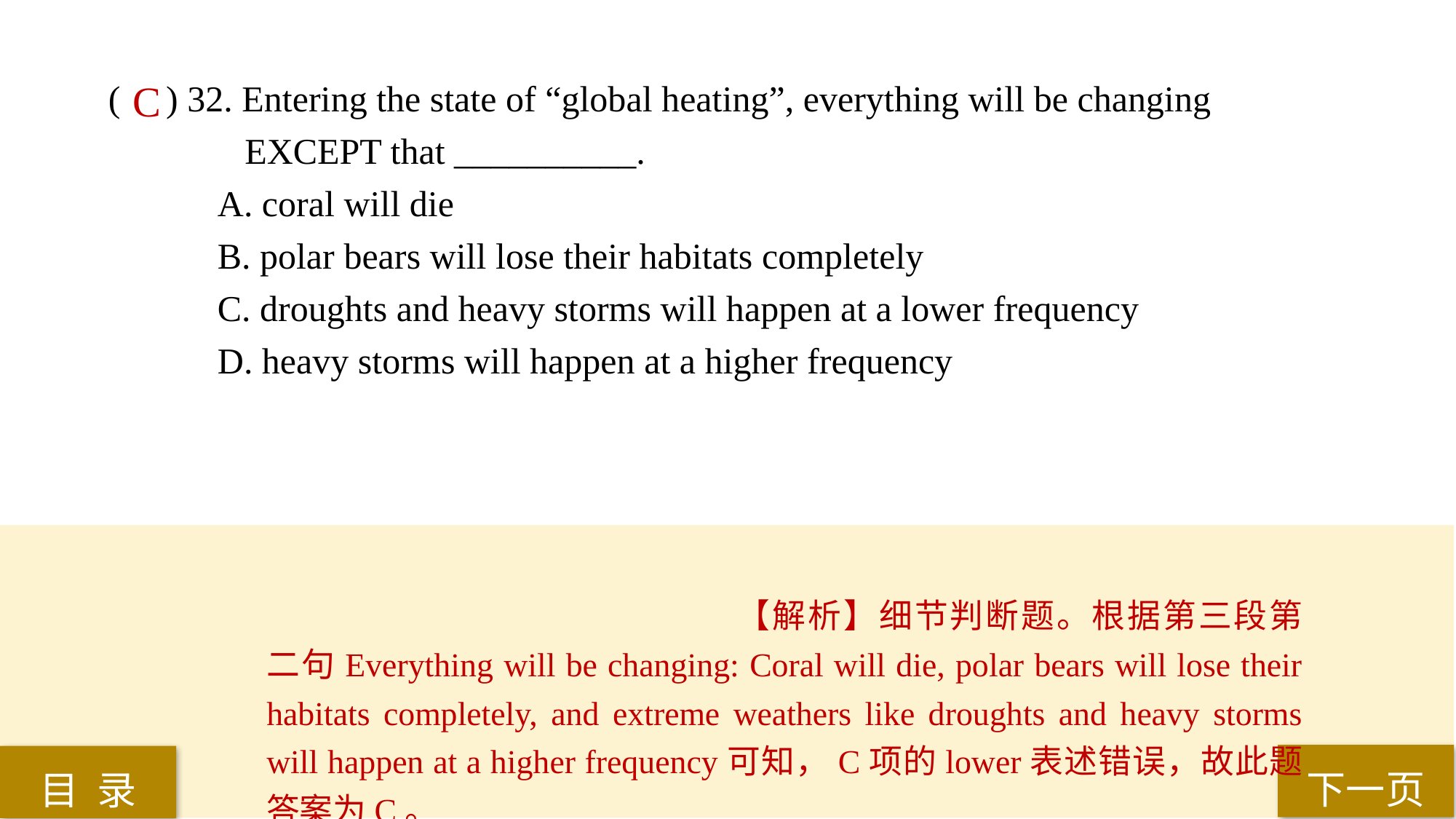

(     ) 32. Entering the state of “global heating”, everything will be changing
               EXCEPT that __________.
A. coral will die
B. polar bears will lose their habitats completely
C. droughts and heavy storms will happen at a lower frequency
D. heavy storms will happen at a higher frequency
C
【解析】细节判断题。根据第三段第二句Everything will be changing: Coral will die, polar bears will lose their habitats completely, and extreme weathers like droughts and heavy storms will happen at a higher frequency可知，C项的lower表述错误，故此题答案为C。